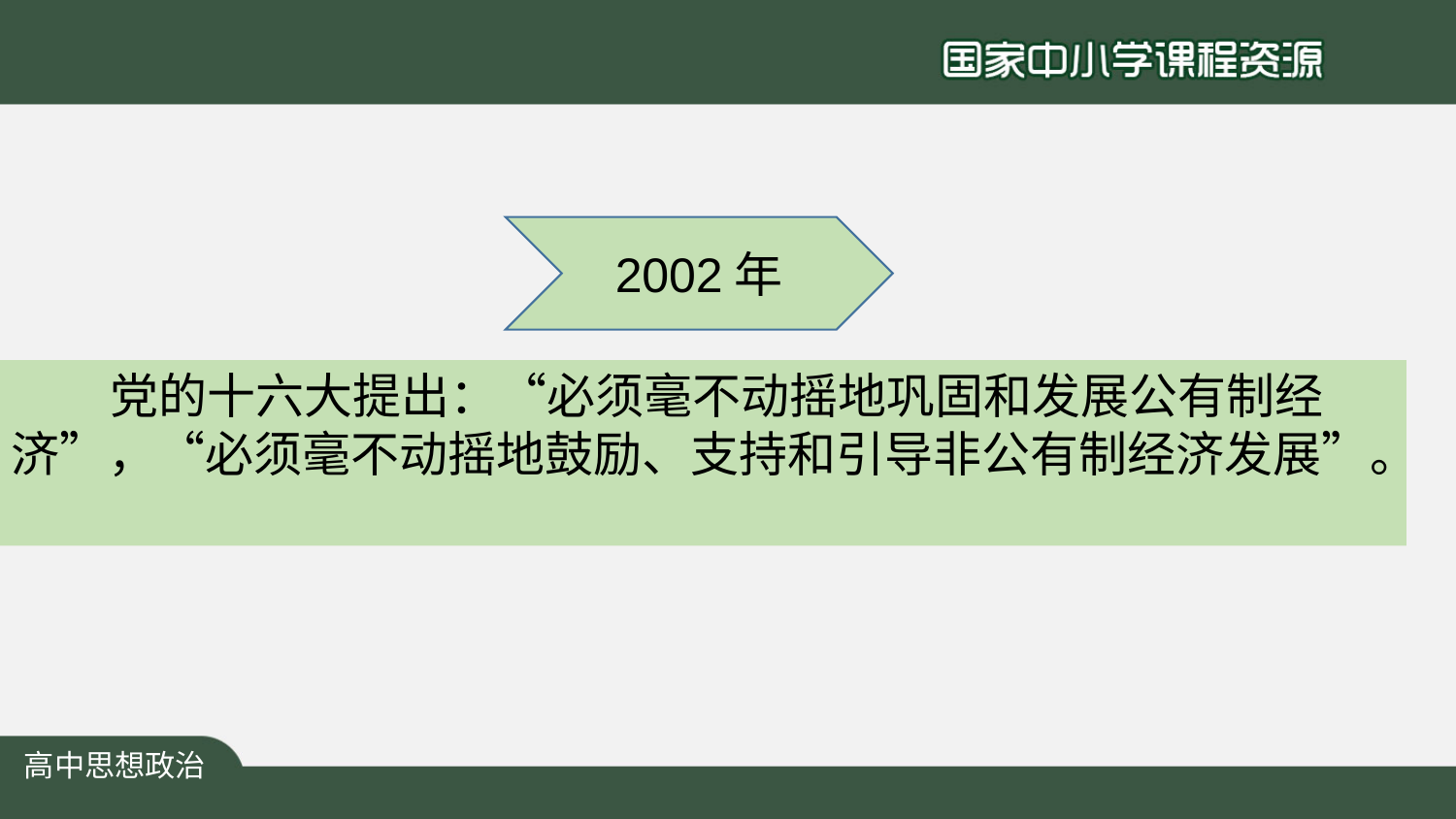

#
2002年
        党的十六大提出：“必须毫不动摇地巩固和发展公有制经济”，“必须毫不动摇地鼓励、支持和引导非公有制经济发展”。